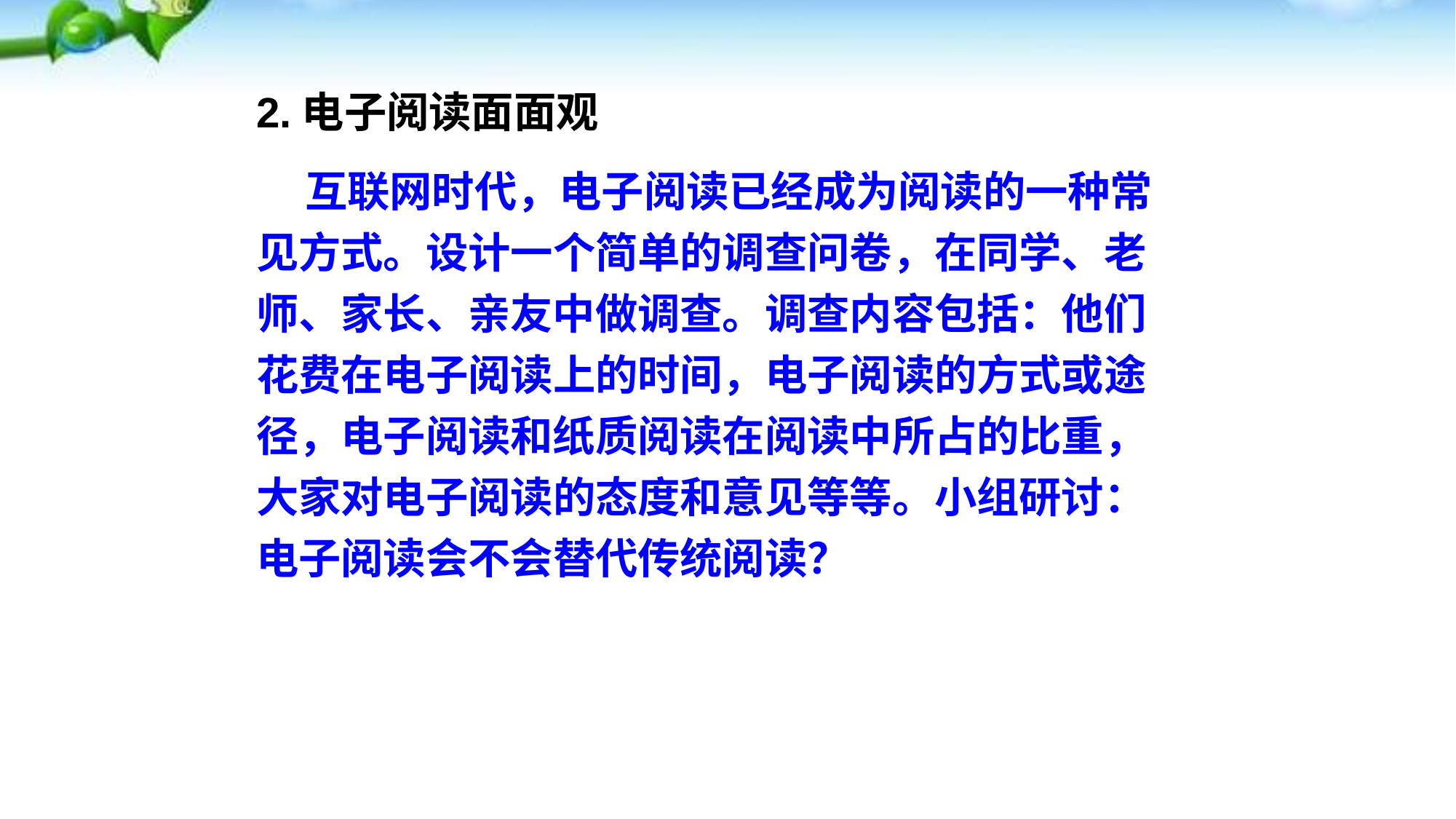

2.电子阅读面面观
    互联网时代，电子阅读已经成为阅读的一种常见方式。设计一个简单的调查问卷，在同学、老师、家长、亲友中做调查。调查内容包括：他们花费在电子阅读上的时间，电子阅读的方式或途径，电子阅读和纸质阅读在阅读中所占的比重，大家对电子阅读的态度和意见等等。小组研讨：电子阅读会不会替代传统阅读？